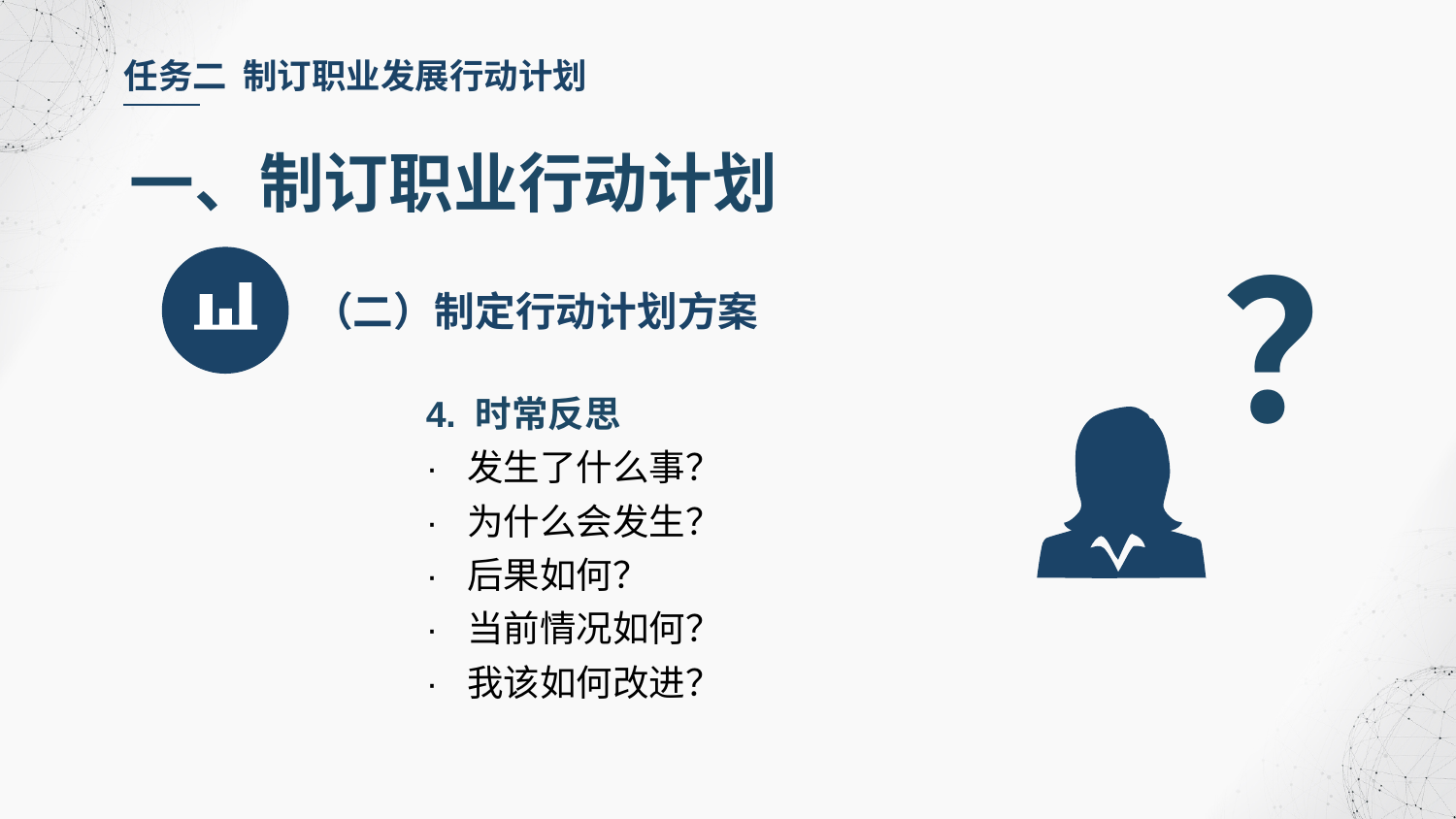

任务二  制订职业发展行动计划
一、制订职业行动计划

？

（二）制定行动计划方案
4. 时常反思
·  发生了什么事？
·  为什么会发生？
·  后果如何？
·  当前情况如何？
·  我该如何改进？